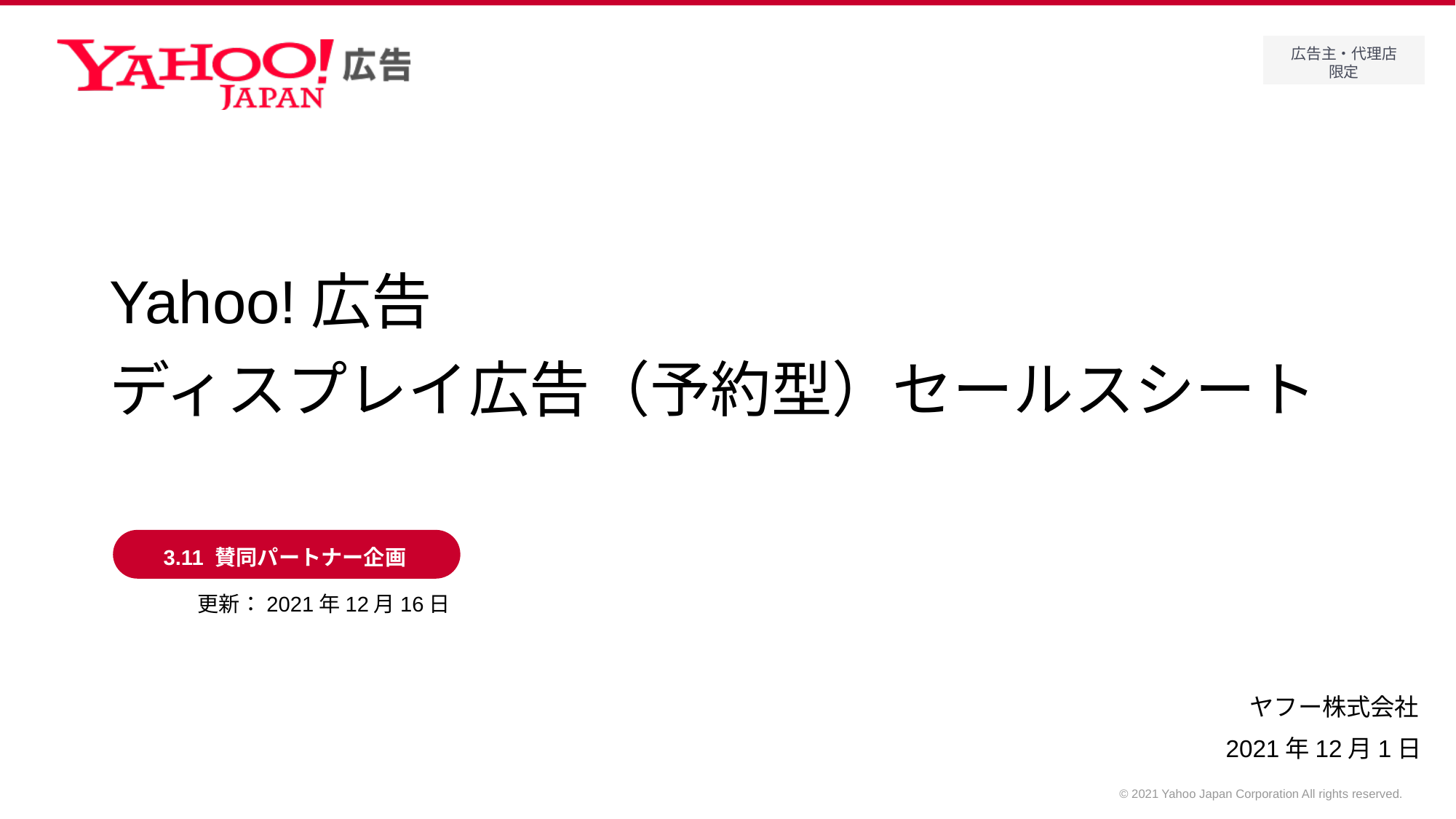

# Yahoo!広告 ディスプレイ広告（予約型）セールスシート
3.11 賛同パートナー企画
更新：2021年12月16日
2021年12月1日